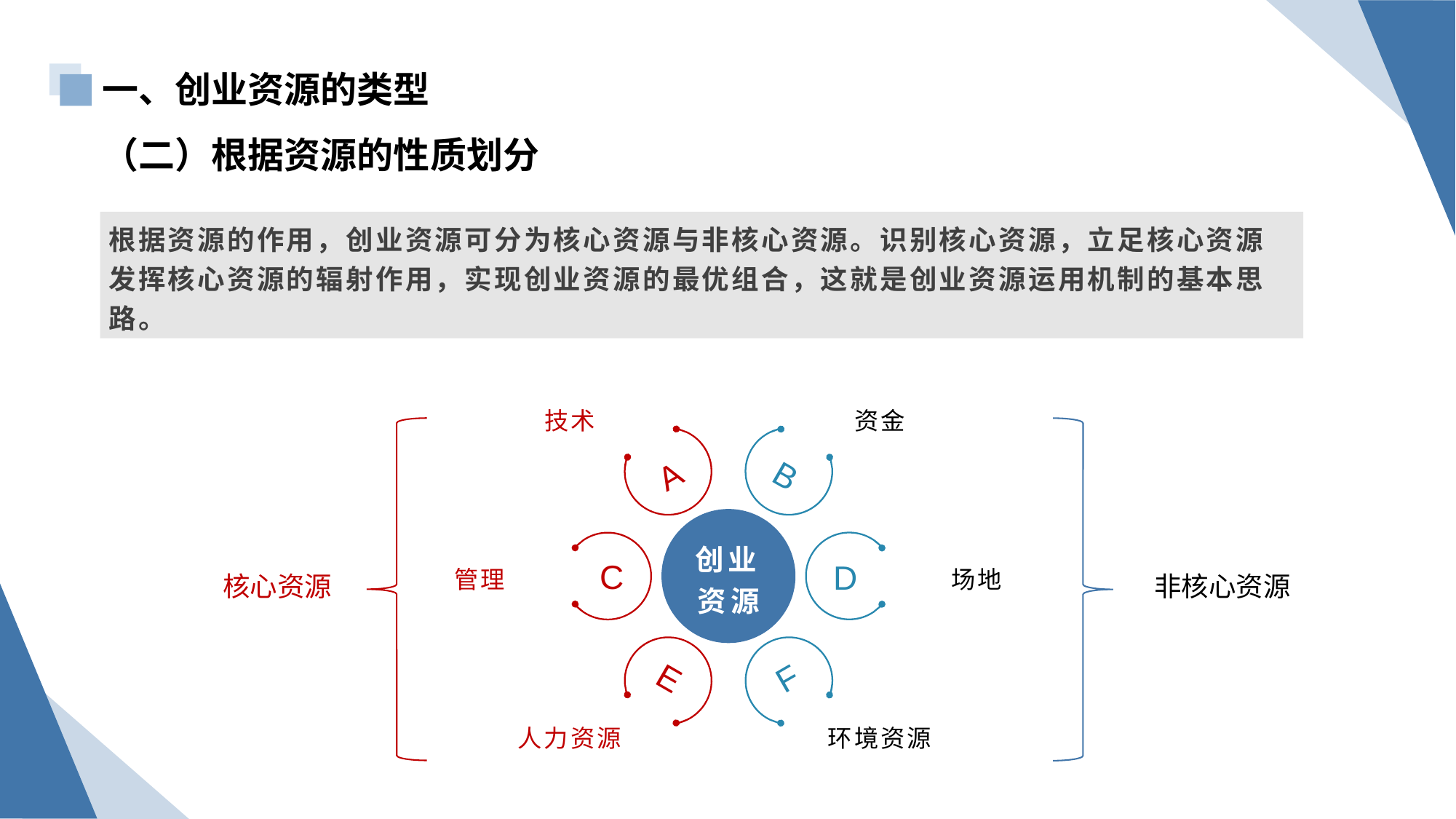

一、创业资源的类型
（二）根据资源的性质划分

根据资源的作用，创业资源可分为核心资源与非核心资源。识别核心资源，立足核心资源发挥核心资源的辐射作用，实现创业资源的最优组合，这就是创业资源运用机制的基本思路。
技术
资金

A
B
创业资源

管理
场地
C
D
核心资源
非核心资源

E
F
人力资源
环境资源